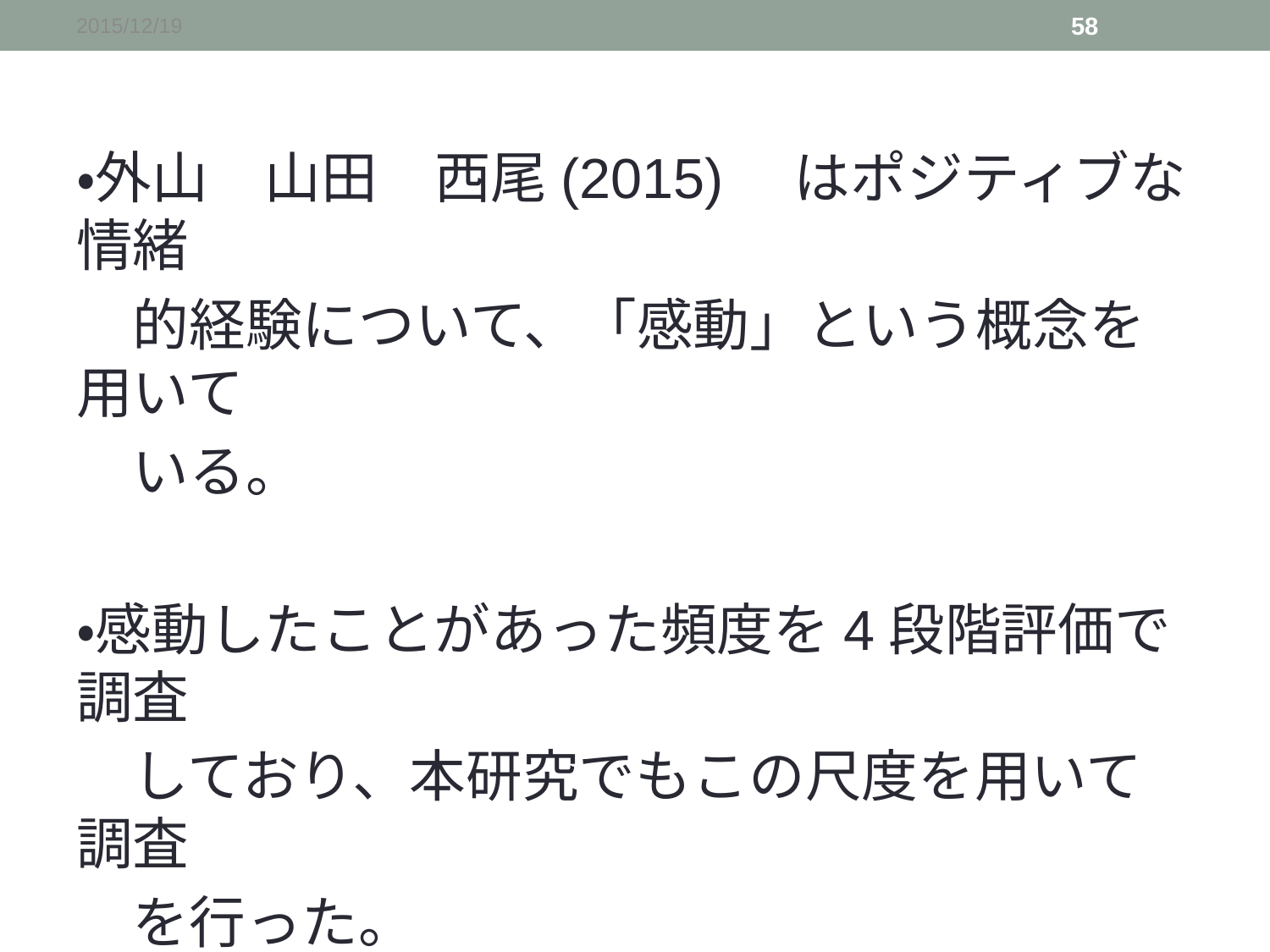

2015/12/19
58
・外山　山田　西尾(2015)　はポジティブな情緒
　的経験について、「感動」という概念を用いて
　いる。

・感動したことがあった頻度を4段階評価で調査
　しており、本研究でもこの尺度を用いて調査
　を行った。